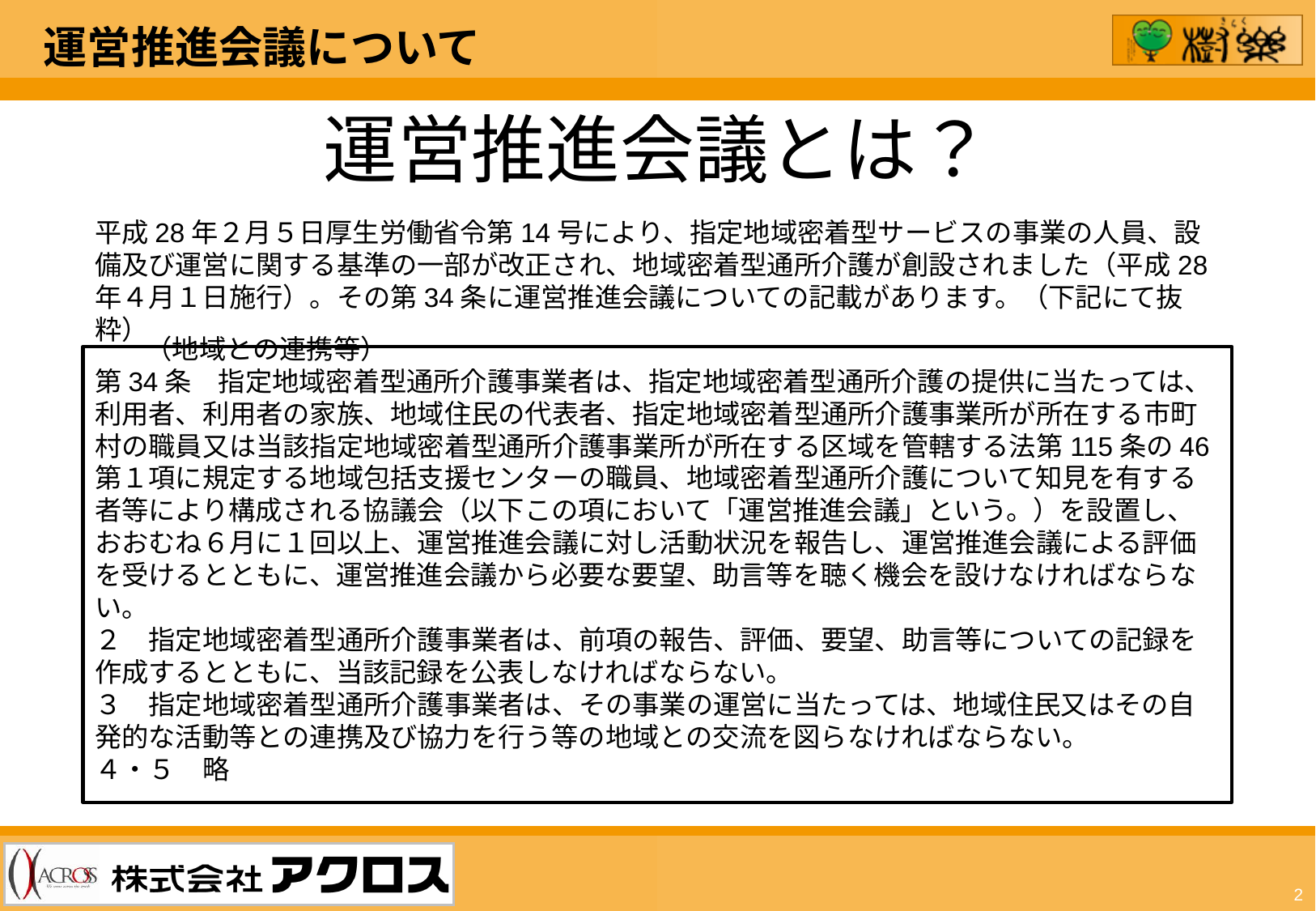

運営推進会議について
運営推進会議とは？
平成28年２月５日厚生労働省令第14号により、指定地域密着型サービスの事業の人員、設備及び運営に関する基準の一部が改正され、地域密着型通所介護が創設されました（平成28年４月１日施行）。その第34条に運営推進会議についての記載があります。（下記にて抜粋）

　　（地域との連携等）
第34条　指定地域密着型通所介護事業者は、指定地域密着型通所介護の提供に当たっては、利用者、利用者の家族、地域住民の代表者、指定地域密着型通所介護事業所が所在する市町村の職員又は当該指定地域密着型通所介護事業所が所在する区域を管轄する法第115条の46第１項に規定する地域包括支援センターの職員、地域密着型通所介護について知見を有する者等により構成される協議会（以下この項において「運営推進会議」という。）を設置し、おおむね６月に１回以上、運営推進会議に対し活動状況を報告し、運営推進会議による評価を受けるとともに、運営推進会議から必要な要望、助言等を聴く機会を設けなければならない。
２　指定地域密着型通所介護事業者は、前項の報告、評価、要望、助言等についての記録を作成するとともに、当該記録を公表しなければならない。
３　指定地域密着型通所介護事業者は、その事業の運営に当たっては、地域住民又はその自発的な活動等との連携及び協力を行う等の地域との交流を図らなければならない。
４・５　略

2